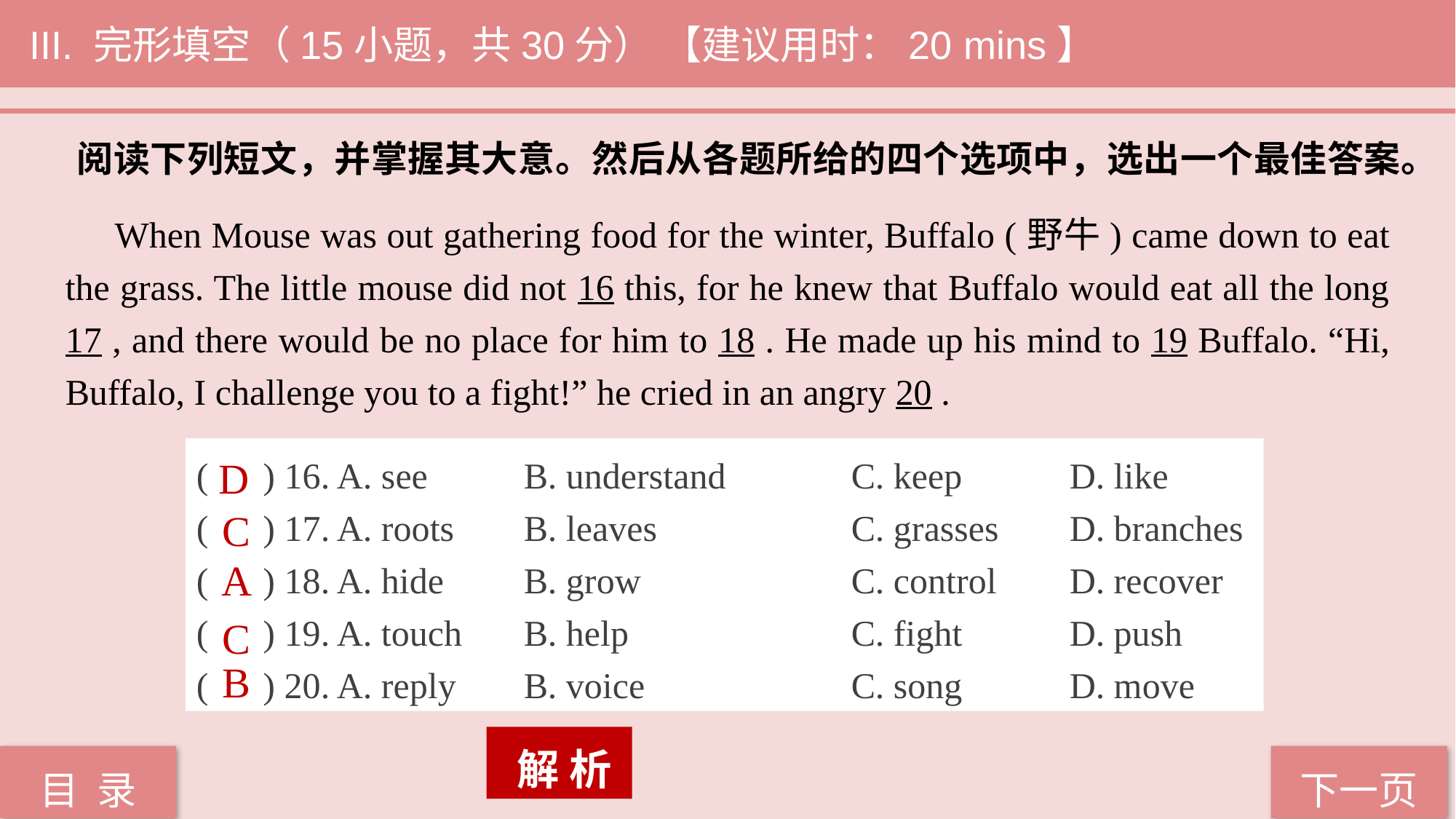

III. 完形填空（15小题，共30分） 【建议用时：20 mins】
阅读下列短文，并掌握其大意。然后从各题所给的四个选项中，选出一个最佳答案。
     When Mouse was out gathering food for the winter, Buffalo (野牛) came down to eat the grass. The little mouse did not 16 this, for he knew that Buffalo would eat all the long 17 , and there would be no place for him to 18 . He made up his mind to 19 Buffalo. “Hi, Buffalo, I challenge you to a fight!” he cried in an angry 20 .
(      ) 16. A. see 	B. understand 		C. keep 	D. like
(      ) 17. A. roots 	B. leaves 		C. grasses 	D. branches
(      ) 18. A. hide	B. grow 		C. control 	D. recover
(      ) 19. A. touch	B. help	 		C. fight	D. push
(      ) 20. A. reply 	B. voice 		C. song 	D. move
D
C
A
C
B
 解 析